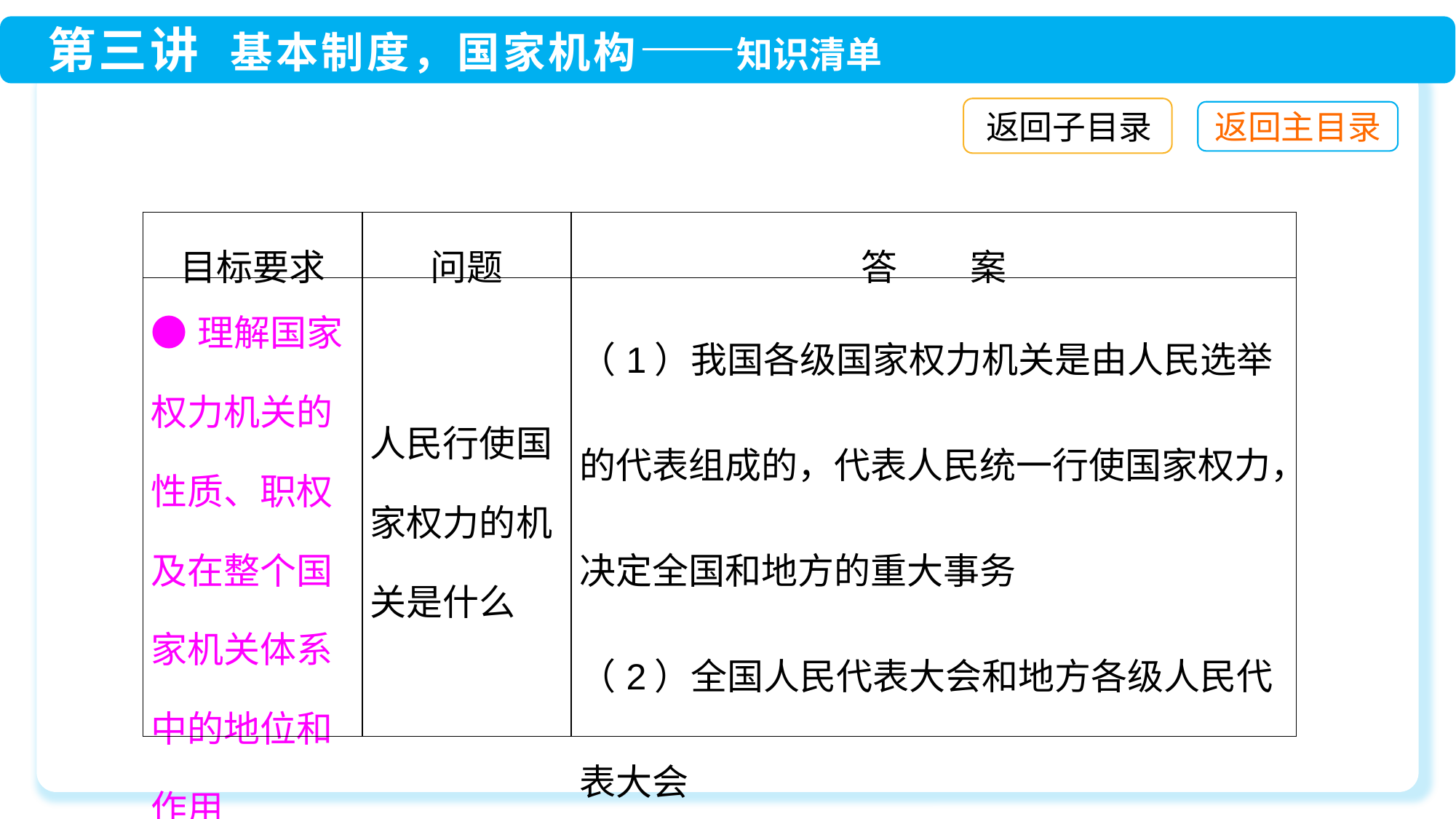

返回子目录
| 目标要求 | 问题 | 答　　案 |
| --- | --- | --- |
| ●理解国家权力机关的性质、职权及在整个国家机关体系中的地位和作用 | 人民行使国家权力的机关是什么 | （1）我国各级国家权力机关是由人民选举的代表组成的，代表人民统一行使国家权力，决定全国和地方的重大事务 （2）全国人民代表大会和地方各级人民代表大会 |